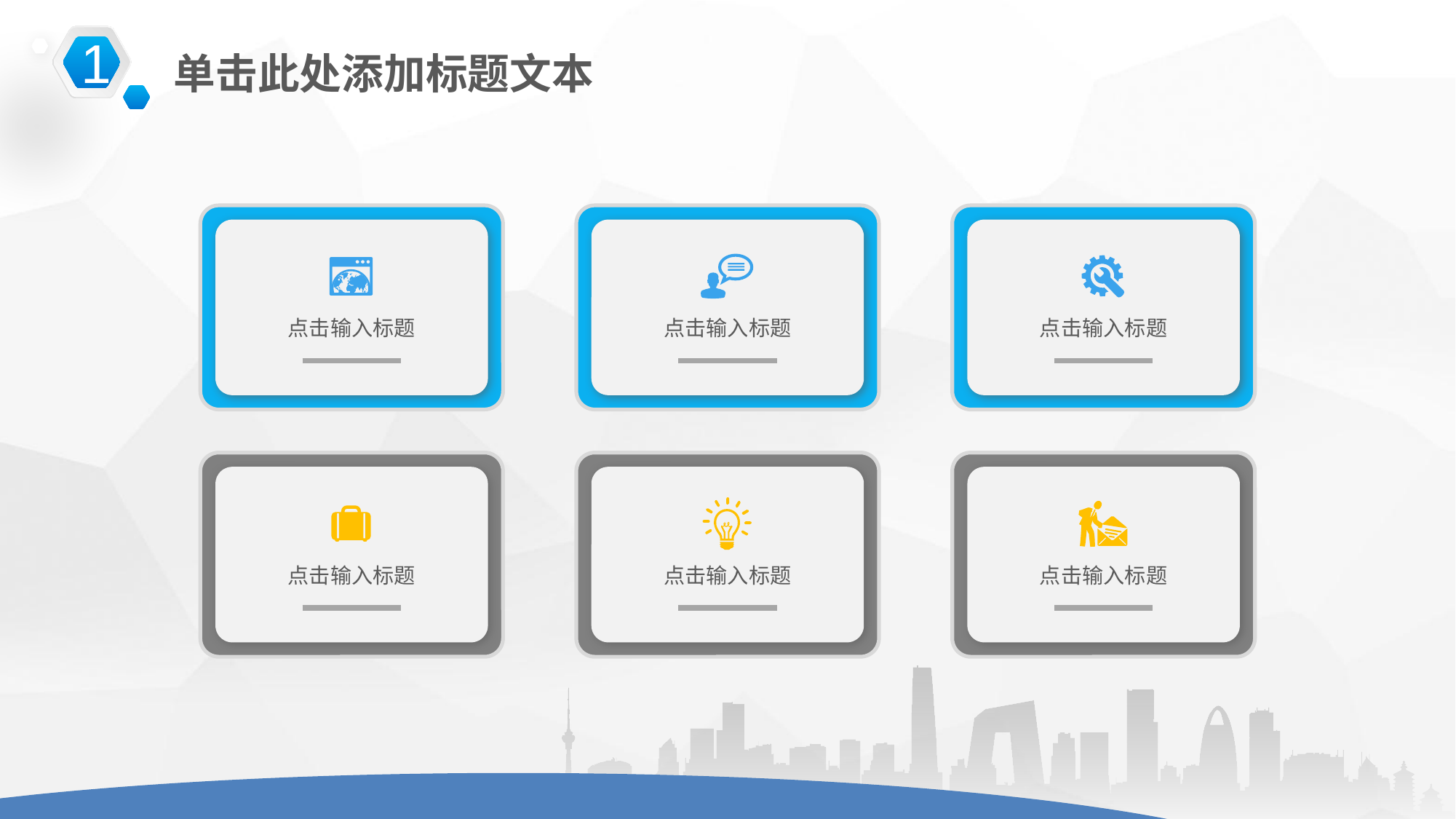

1
单击此处添加标题文本

点击输入标题
点击输入标题
点击输入标题

点击输入标题
点击输入标题
点击输入标题